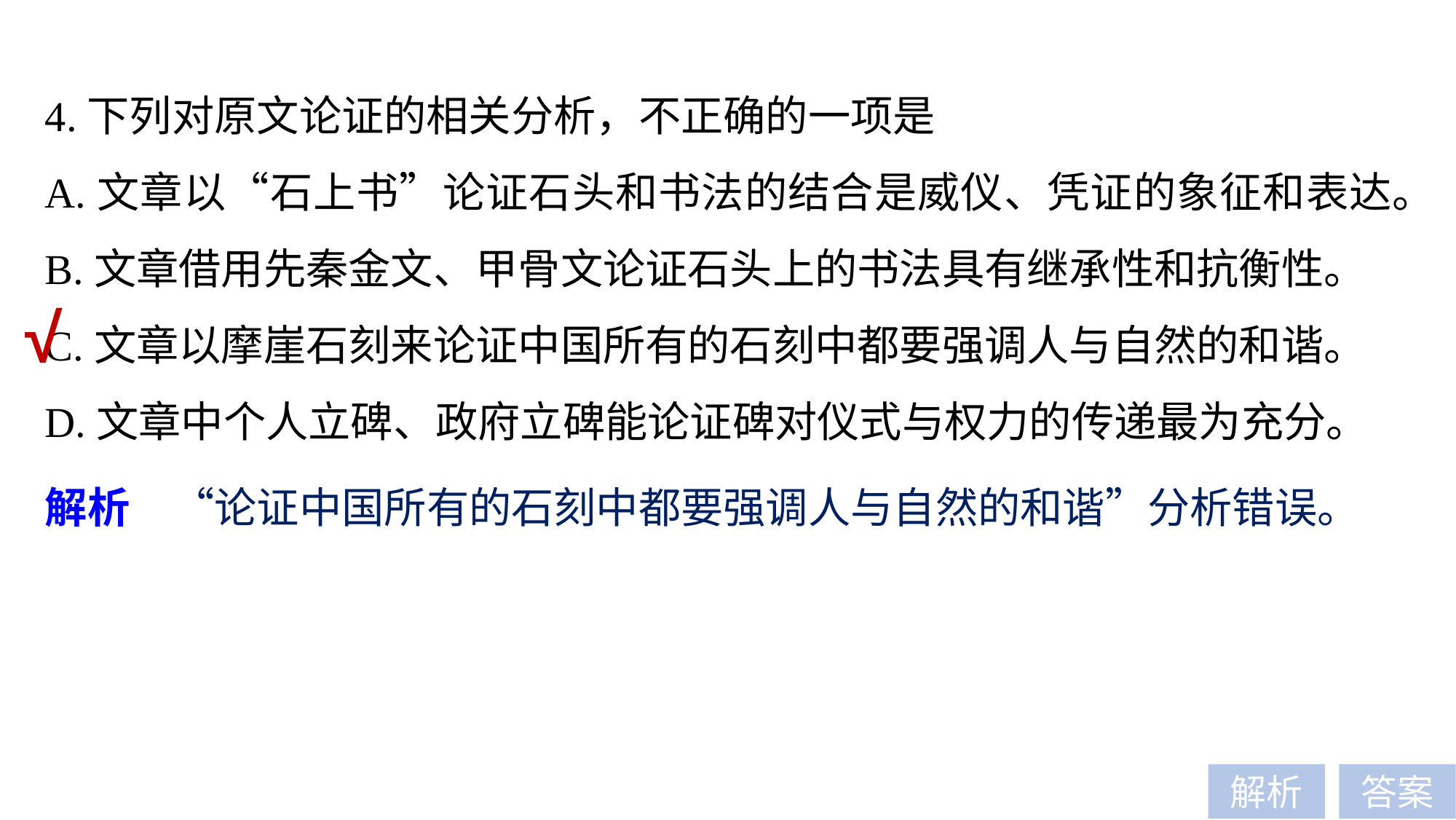

4.下列对原文论证的相关分析，不正确的一项是
A.文章以“石上书”论证石头和书法的结合是威仪、凭证的象征和表达。
B.文章借用先秦金文、甲骨文论证石头上的书法具有继承性和抗衡性。
C.文章以摩崖石刻来论证中国所有的石刻中都要强调人与自然的和谐。
D.文章中个人立碑、政府立碑能论证碑对仪式与权力的传递最为充分。
√
解析　“论证中国所有的石刻中都要强调人与自然的和谐”分析错误。
解析
答案